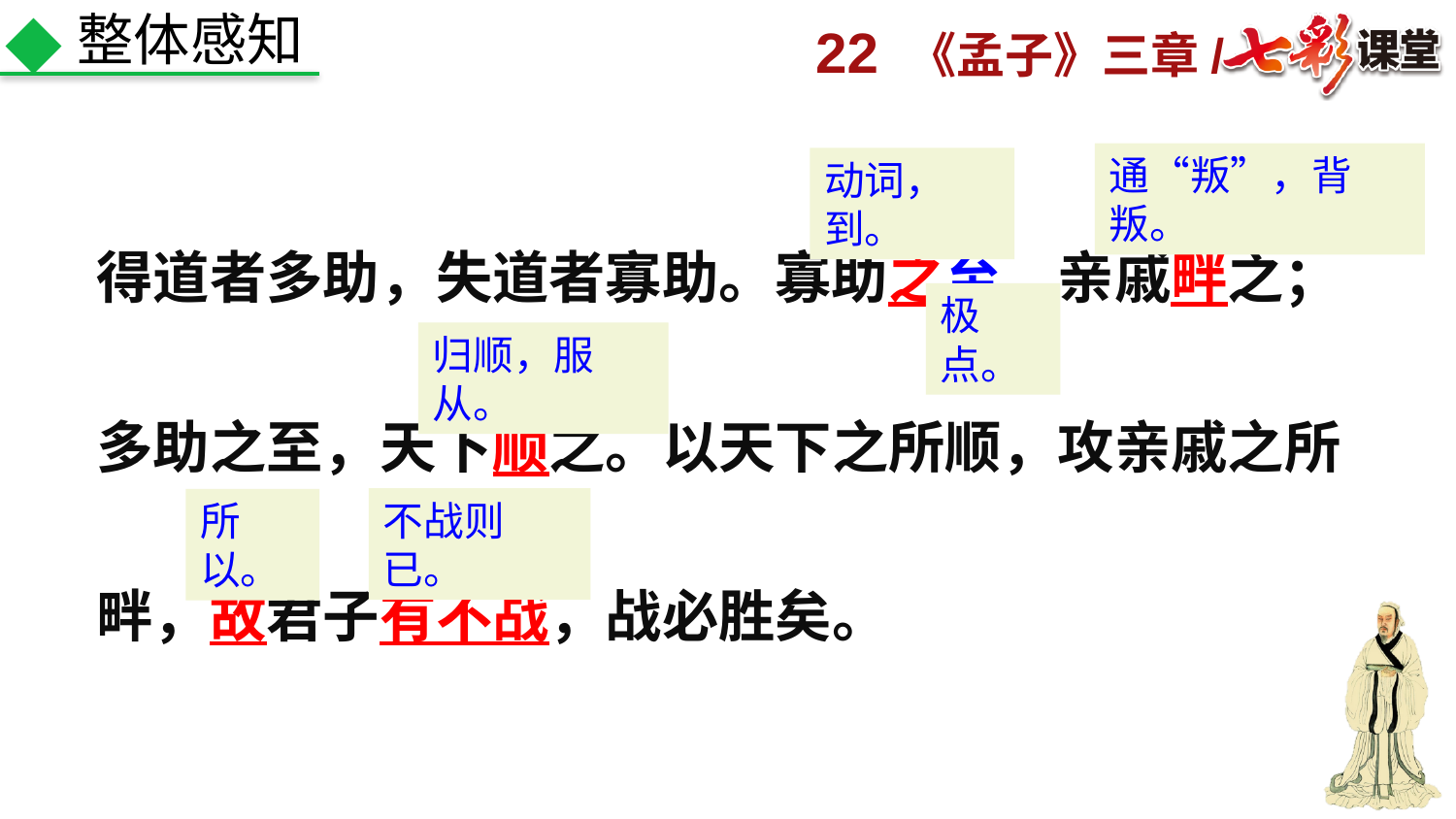

整体感知

得道者多助，失道者寡助。寡助之至，亲戚畔之；多助之至，天下顺之。以天下之所顺，攻亲戚之所畔，故君子有不战，战必胜矣。
通“叛”，背叛。
动词，到。
极点。
归顺，服从。
不战则已。
所以。